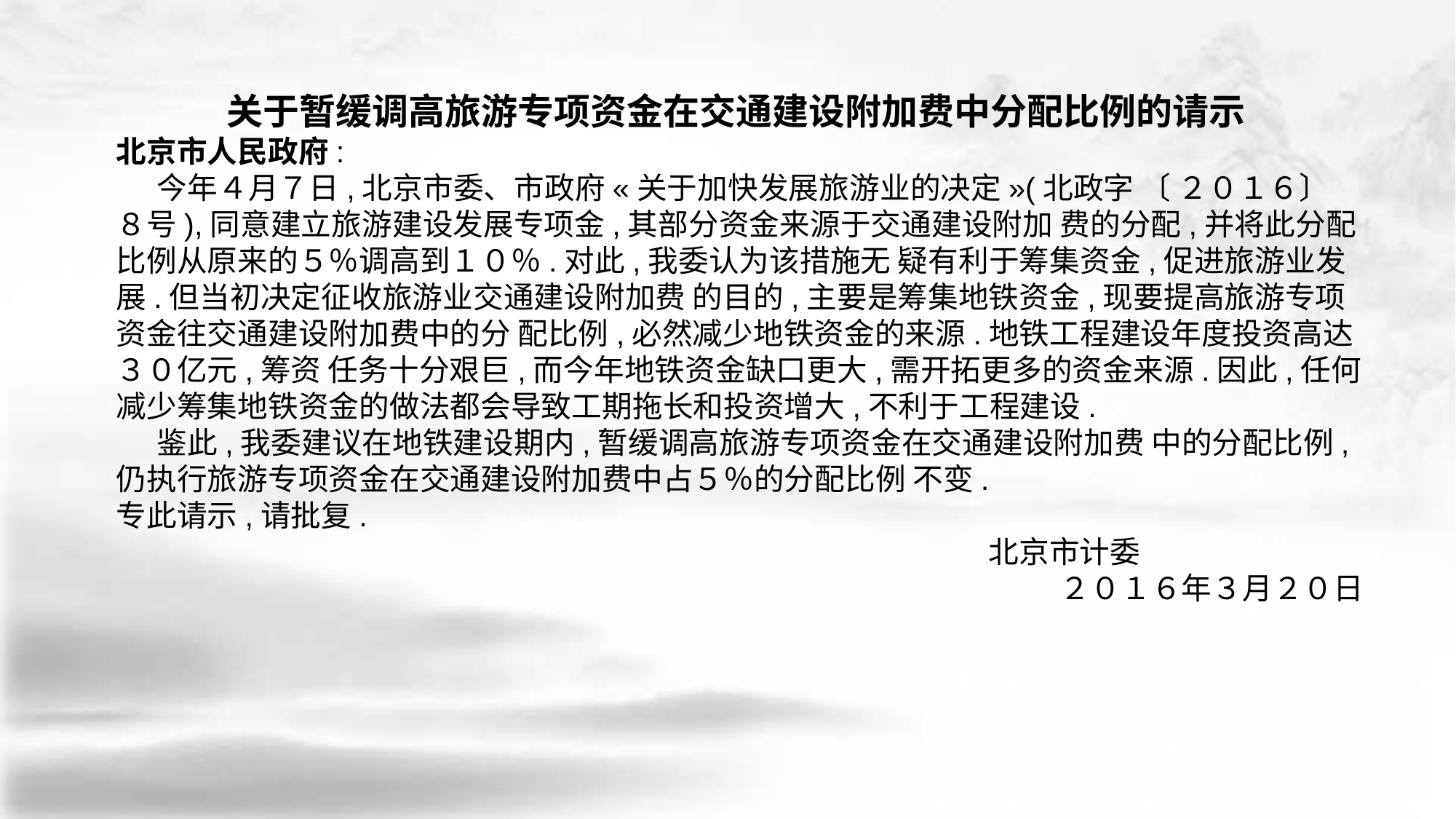

关于暂缓调高旅游专项资金在交通建设附加费中分配比例的请示
北京市人民政府:
     今年４月７日,北京市委、市政府«关于加快发展旅游业的决定»(北政字 〔 ２０１６〕 ８号),同意建立旅游建设发展专项金,其部分资金来源于交通建设附加 费的分配,并将此分配比例从原来的５％调高到１０％.对此,我委认为该措施无 疑有利于筹集资金,促进旅游业发展.但当初决定征收旅游业交通建设附加费 的目的,主要是筹集地铁资金,现要提高旅游专项资金往交通建设附加费中的分 配比例,必然减少地铁资金的来源.地铁工程建设年度投资高达３０亿元,筹资 任务十分艰巨,而今年地铁资金缺口更大,需开拓更多的资金来源.因此,任何 减少筹集地铁资金的做法都会导致工期拖长和投资增大,不利于工程建设.
     鉴此,我委建议在地铁建设期内,暂缓调高旅游专项资金在交通建设附加费 中的分配比例,仍执行旅游专项资金在交通建设附加费中占５％的分配比例 不变.
专此请示,请批复.
                                                                                                                                            北京市计委
                                                                                                                           ２０１６年３月２０日